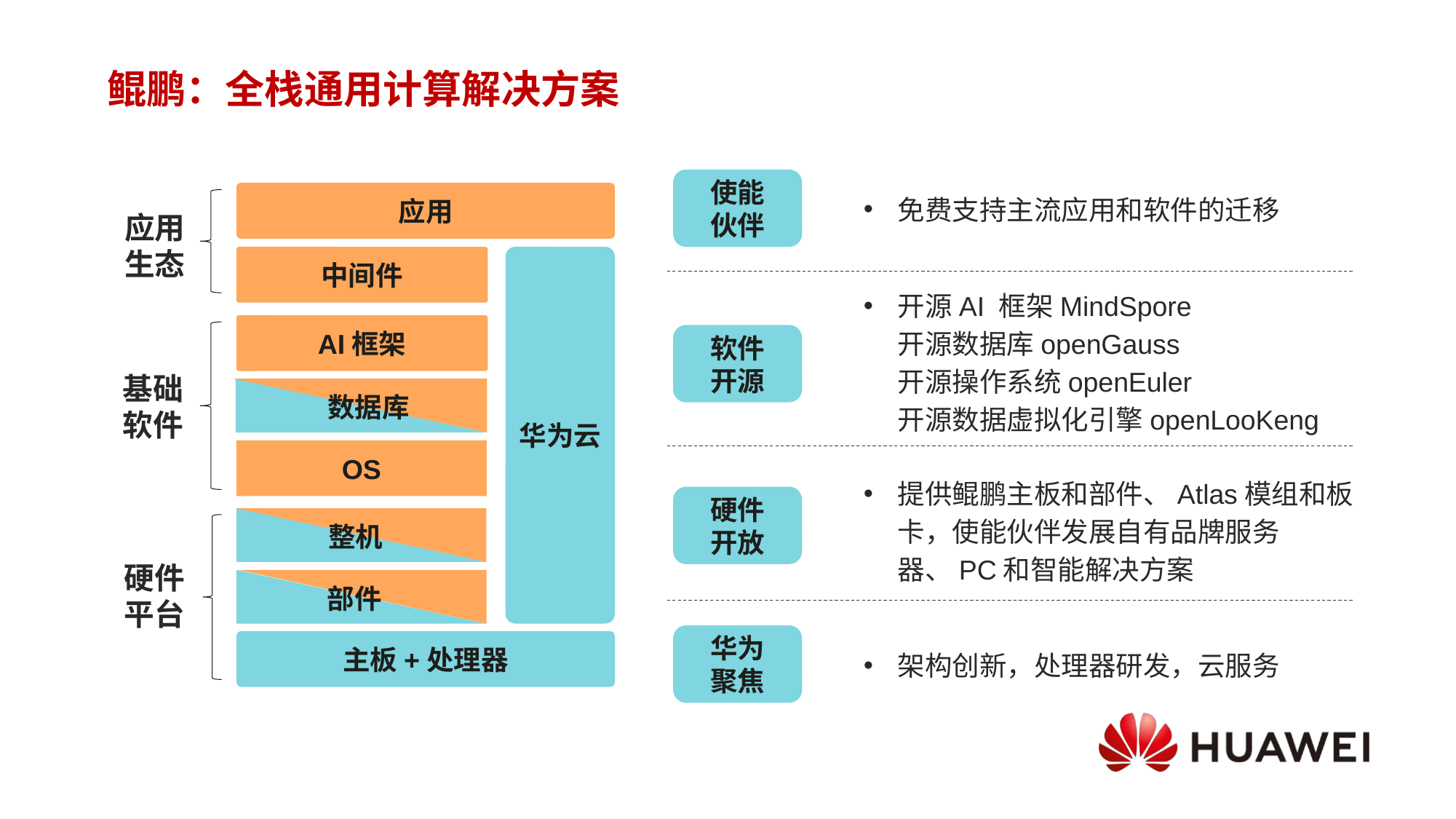

# 鲲鹏：全栈通用计算解决方案
使能
伙伴
应用
中间件
免费支持主流应用和软件的迁移

应用生态
华为云
开源AI 框架MindSpore
开源数据库openGauss
开源操作系统openEuler
开源数据虚拟化引擎openLooKeng
AI框架

数据库
OS

软件
开源
基础软件
提供鲲鹏主板和部件、Atlas模组和板卡，使能伙伴发展自有品牌服务器、PC和智能解决方案
硬件
开放

整机

部件

硬件平台
华为
聚焦
主板+处理器
架构创新，处理器研发，云服务